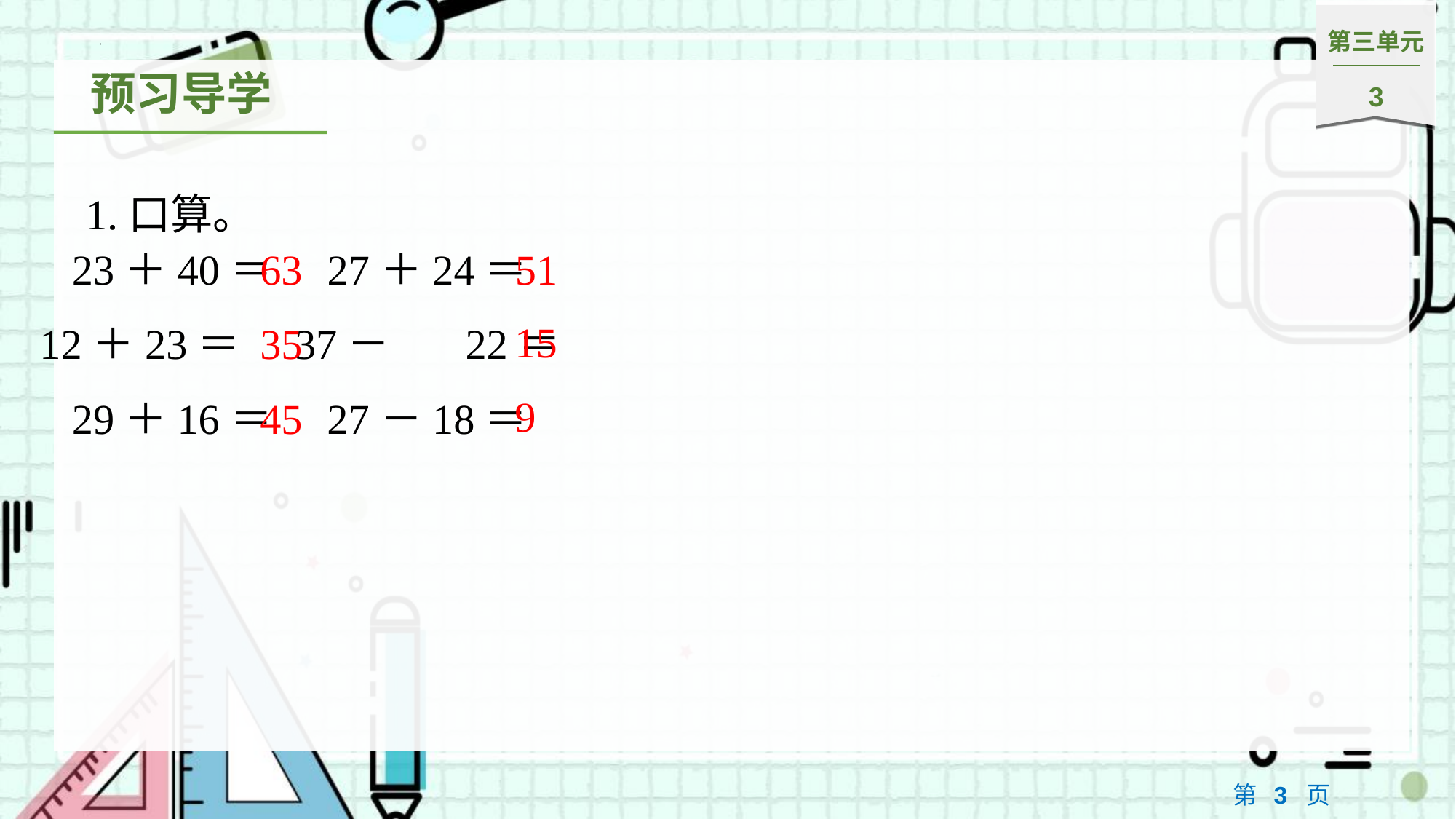

1.口算。
63
51
23＋40＝63	27＋24＝51
15
35
12＋23＝35	37－	22＝15
9
45
29＋16＝45	27－18＝9